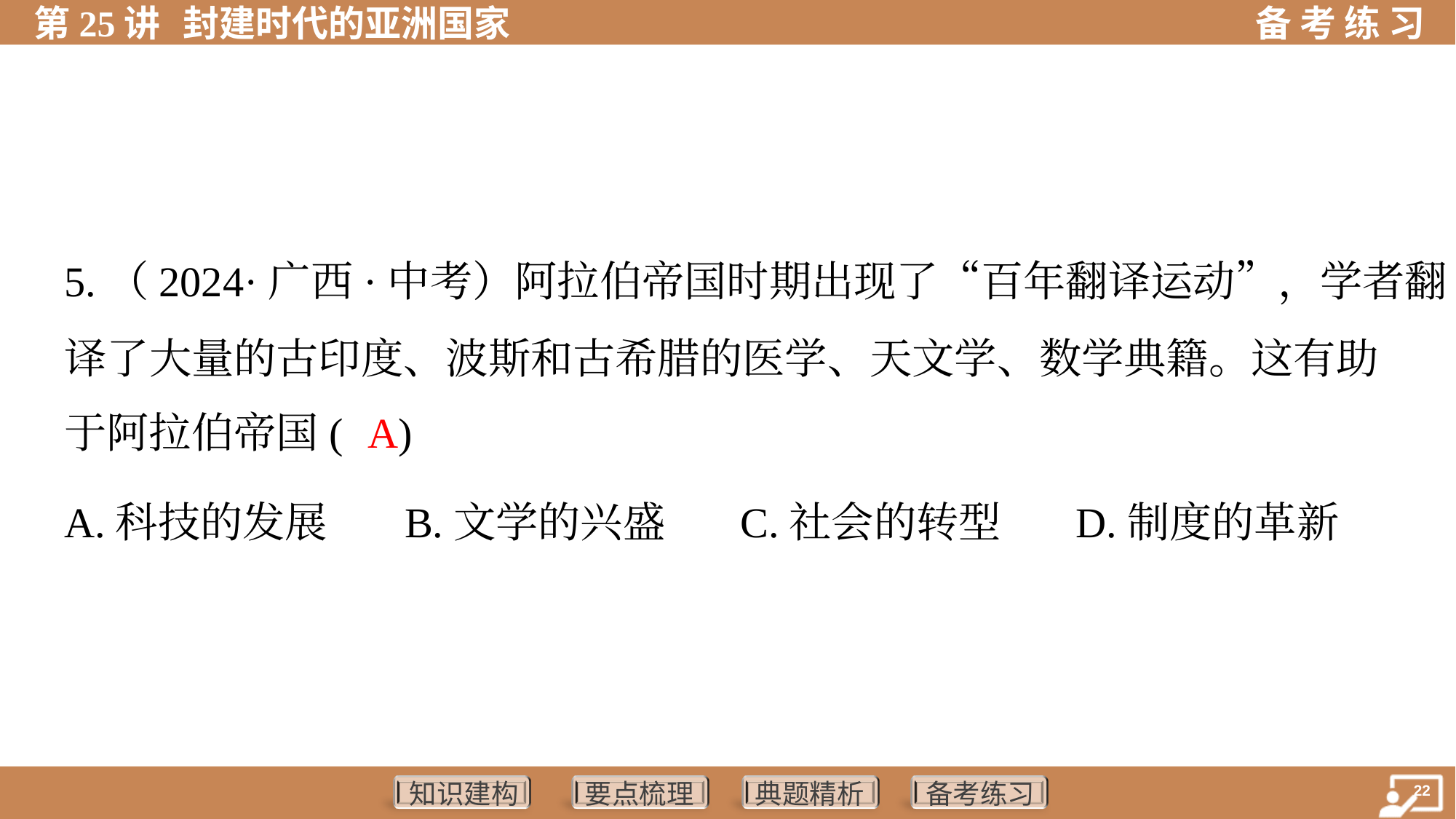

5.（2024·广西·中考）阿拉伯帝国时期出现了“百年翻译运动”，学者翻
译了大量的古印度、波斯和古希腊的医学、天文学、数学典籍。这有助
于阿拉伯帝国(     )
A
A.科技的发展	B.文学的兴盛	C.社会的转型	D.制度的革新